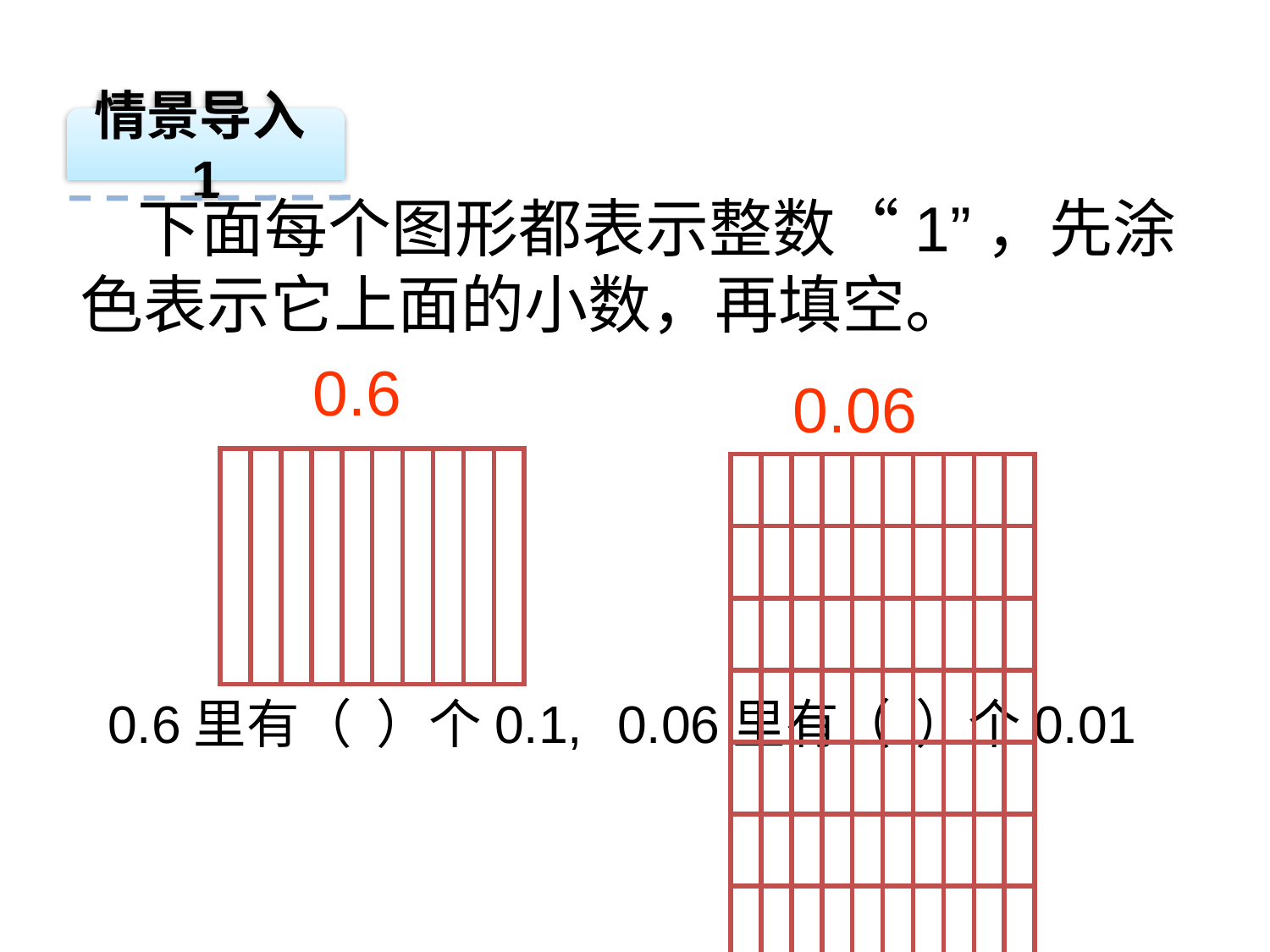

情景导入1
   下面每个图形都表示整数“1”，先涂色表示它上面的小数，再填空。
0.6
0.06
|  |  |  |  |  |  |  |  |  |  |
| --- | --- | --- | --- | --- | --- | --- | --- | --- | --- |
|  |  |  |  |  |  |  |  |  |  |
| --- | --- | --- | --- | --- | --- | --- | --- | --- | --- |
|  |  |  |  |  |  |  |  |  |  |
|  |  |  |  |  |  |  |  |  |  |
|  |  |  |  |  |  |  |  |  |  |
|  |  |  |  |  |  |  |  |  |  |
|  |  |  |  |  |  |  |  |  |  |
|  |  |  |  |  |  |  |  |  |  |
|  |  |  |  |  |  |  |  |  |  |
|  |  |  |  |  |  |  |  |  |  |
|  |  |  |  |  |  |  |  |  |  |
0.6里有（  ）个0.1,
0.06里有（  ）个0.01